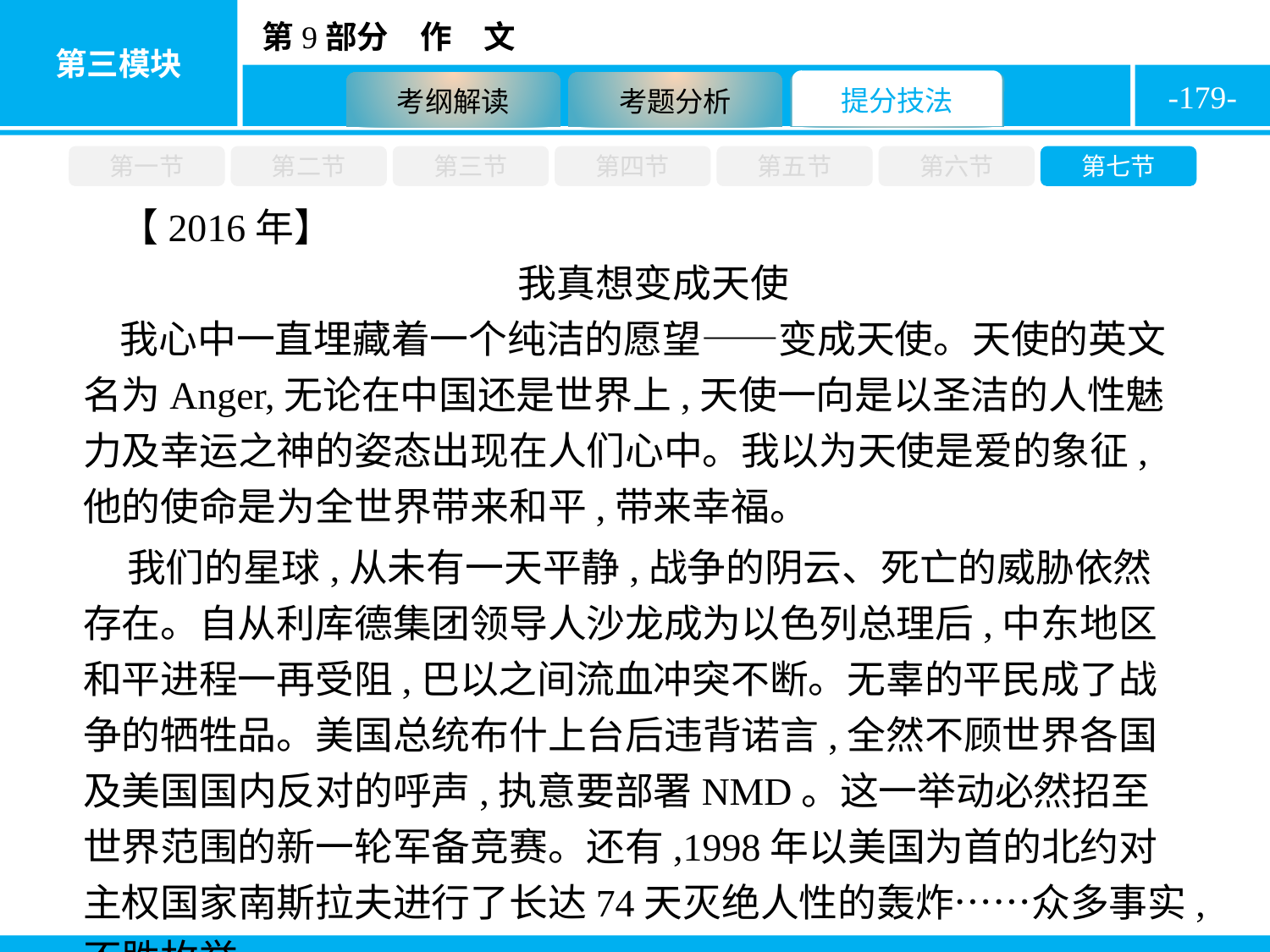

-179-
第一节
第二节
第三节
第四节
第五节
第六节
第七节
【2016年】
我真想变成天使
我心中一直埋藏着一个纯洁的愿望——变成天使。天使的英文名为Anger,无论在中国还是世界上,天使一向是以圣洁的人性魅力及幸运之神的姿态出现在人们心中。我以为天使是爱的象征,他的使命是为全世界带来和平,带来幸福。
    我们的星球,从未有一天平静,战争的阴云、死亡的威胁依然存在。自从利库德集团领导人沙龙成为以色列总理后,中东地区和平进程一再受阻,巴以之间流血冲突不断。无辜的平民成了战争的牺牲品。美国总统布什上台后违背诺言,全然不顾世界各国及美国国内反对的呼声,执意要部署NMD。这一举动必然招至世界范围的新一轮军备竞赛。还有,1998年以美国为首的北约对主权国家南斯拉夫进行了长达74天灭绝人性的轰炸……众多事实,不胜枚举。